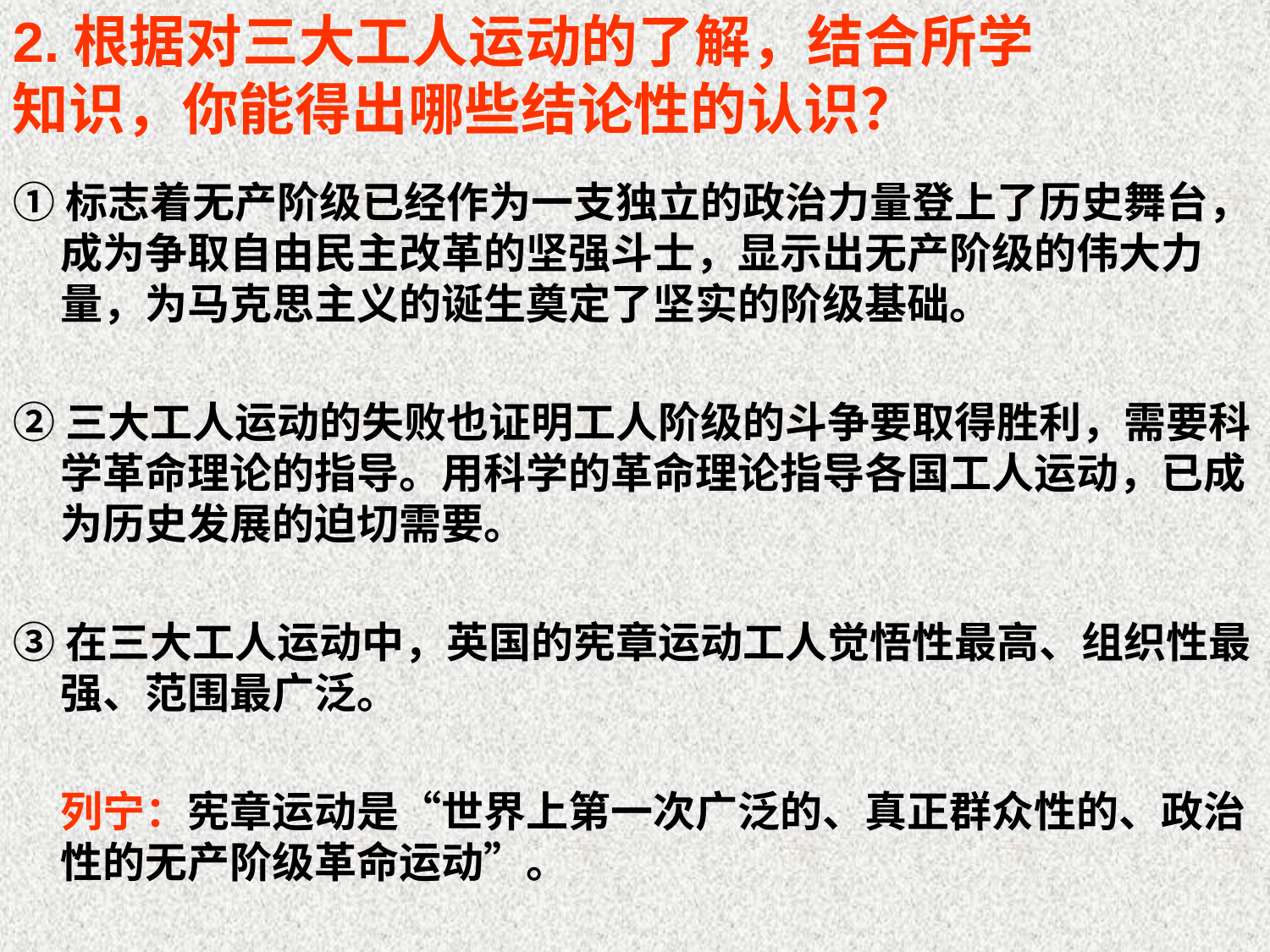

2.根据对三大工人运动的了解，结合所学知识，你能得出哪些结论性的认识？
①标志着无产阶级已经作为一支独立的政治力量登上了历史舞台，成为争取自由民主改革的坚强斗士，显示出无产阶级的伟大力量，为马克思主义的诞生奠定了坚实的阶级基础。

②三大工人运动的失败也证明工人阶级的斗争要取得胜利，需要科学革命理论的指导。用科学的革命理论指导各国工人运动，已成为历史发展的迫切需要。

③在三大工人运动中，英国的宪章运动工人觉悟性最高、组织性最强、范围最广泛。

	列宁：宪章运动是“世界上第一次广泛的、真正群众性的、政治性的无产阶级革命运动”。